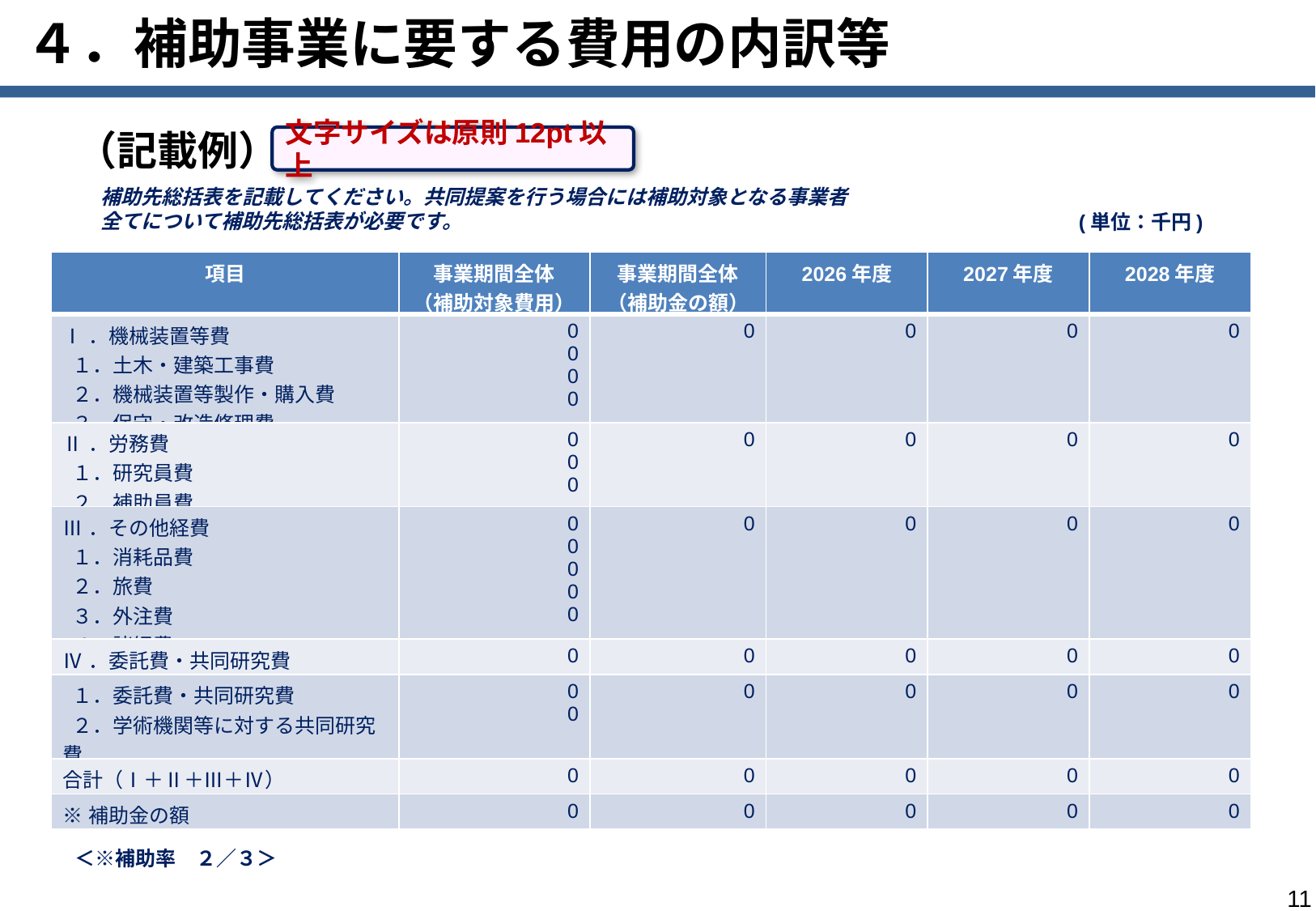

# ４．補助事業に要する費用の内訳等
（記載例）
文字サイズは原則12pt以上
補助先総括表を記載してください。共同提案を行う場合には補助対象となる事業者
全てについて補助先総括表が必要です。
(単位：千円)
| 項目 | 事業期間全体 （補助対象費用） | 事業期間全体 （補助金の額） | 2026年度 | 2027年度 | 2028年度 |
| --- | --- | --- | --- | --- | --- |
| Ⅰ．機械装置等費 １．土木・建築工事費 ２．機械装置等製作・購入費 ３．保守・改造修理費 | 0 0 0 0 | 0 | 0 | 0 | 0 |
| Ⅱ．労務費 １．研究員費 ２．補助員費 | 0 0 0 | 0 | 0 | 0 | 0 |
| Ⅲ．その他経費 １．消耗品費 ２．旅費 ３．外注費 ４．諸経費 | 0 0 0 0 0 | 0 | 0 | 0 | 0 |
| Ⅳ．委託費・共同研究費 | 0 | 0 | 0 | 0 | 0 |
| １．委託費・共同研究費 ２．学術機関等に対する共同研究費 | 0 0 | 0 | 0 | 0 | 0 |
| 合計（Ⅰ＋Ⅱ＋Ⅲ＋Ⅳ） | 0 | 0 | 0 | 0 | 0 |
| ※補助金の額 | 0 | 0 | 0 | 0 | 0 |
＜※補助率　２／３＞
11